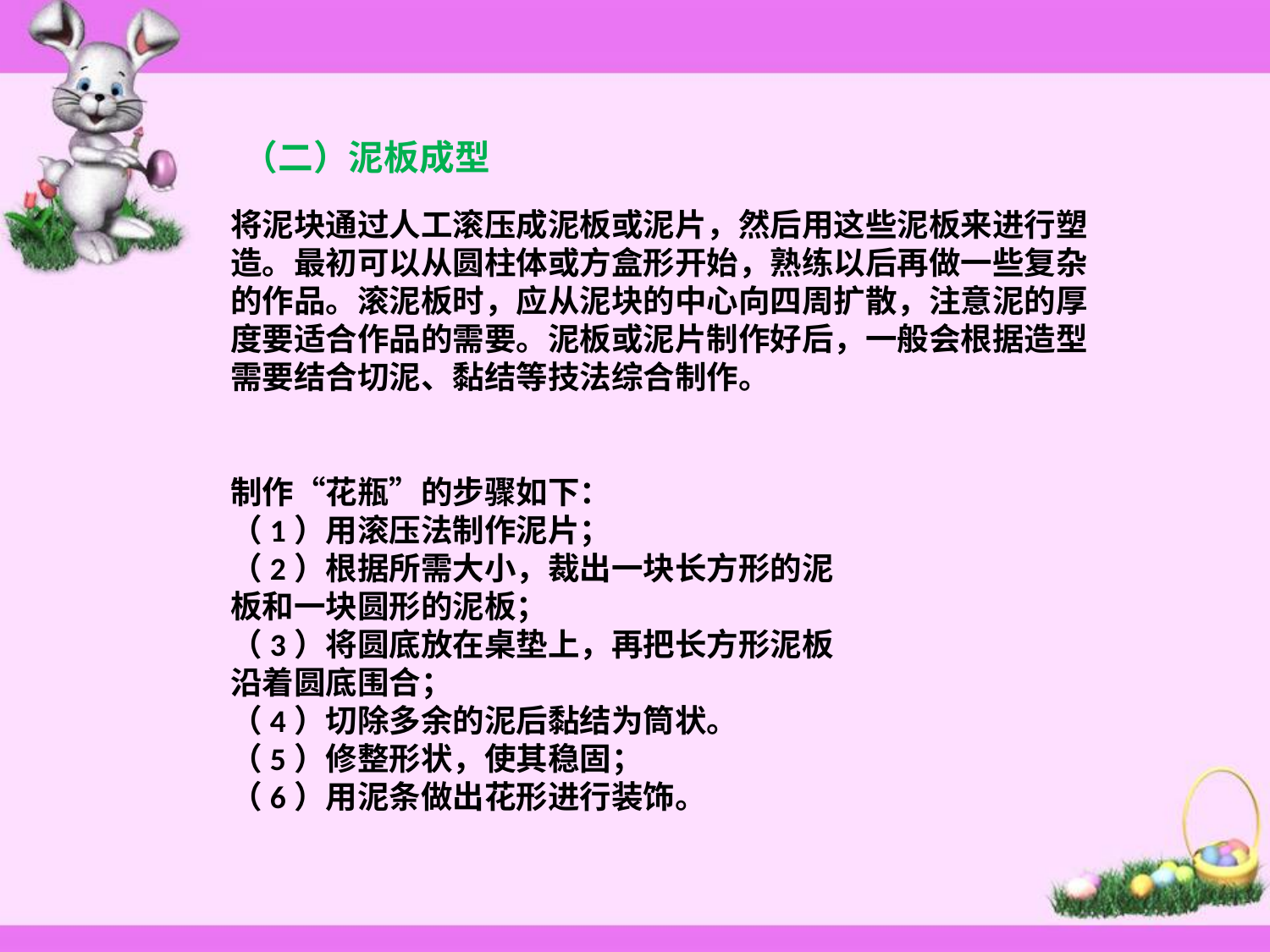

（二）泥板成型
将泥块通过人工滚压成泥板或泥片，然后用这些泥板来进行塑造。最初可以从圆柱体或方盒形开始，熟练以后再做一些复杂的作品。滚泥板时，应从泥块的中心向四周扩散，注意泥的厚度要适合作品的需要。泥板或泥片制作好后，一般会根据造型需要结合切泥、黏结等技法综合制作。
制作“花瓶”的步骤如下：
（1）用滚压法制作泥片；
（2）根据所需大小，裁出一块长方形的泥板和一块圆形的泥板；
（3）将圆底放在桌垫上，再把长方形泥板沿着圆底围合；
（4）切除多余的泥后黏结为筒状。
（5）修整形状，使其稳固；
（6）用泥条做出花形进行装饰。